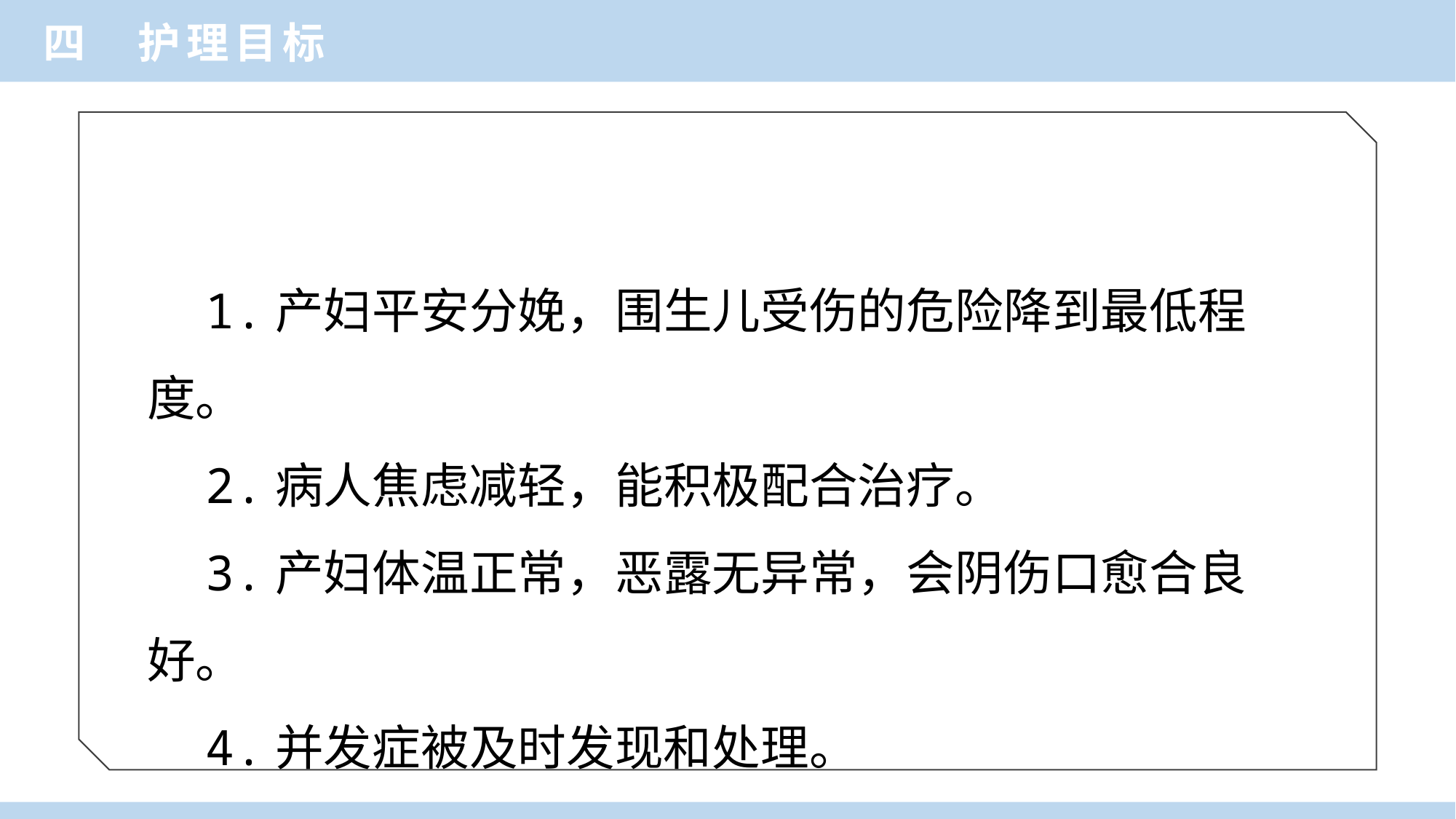

四   护理目标

  1.产妇平安分娩，围生儿受伤的危险降到最低程度。
  2.病人焦虑减轻，能积极配合治疗。
  3.产妇体温正常，恶露无异常，会阴伤口愈合良好。
  4.并发症被及时发现和处理。